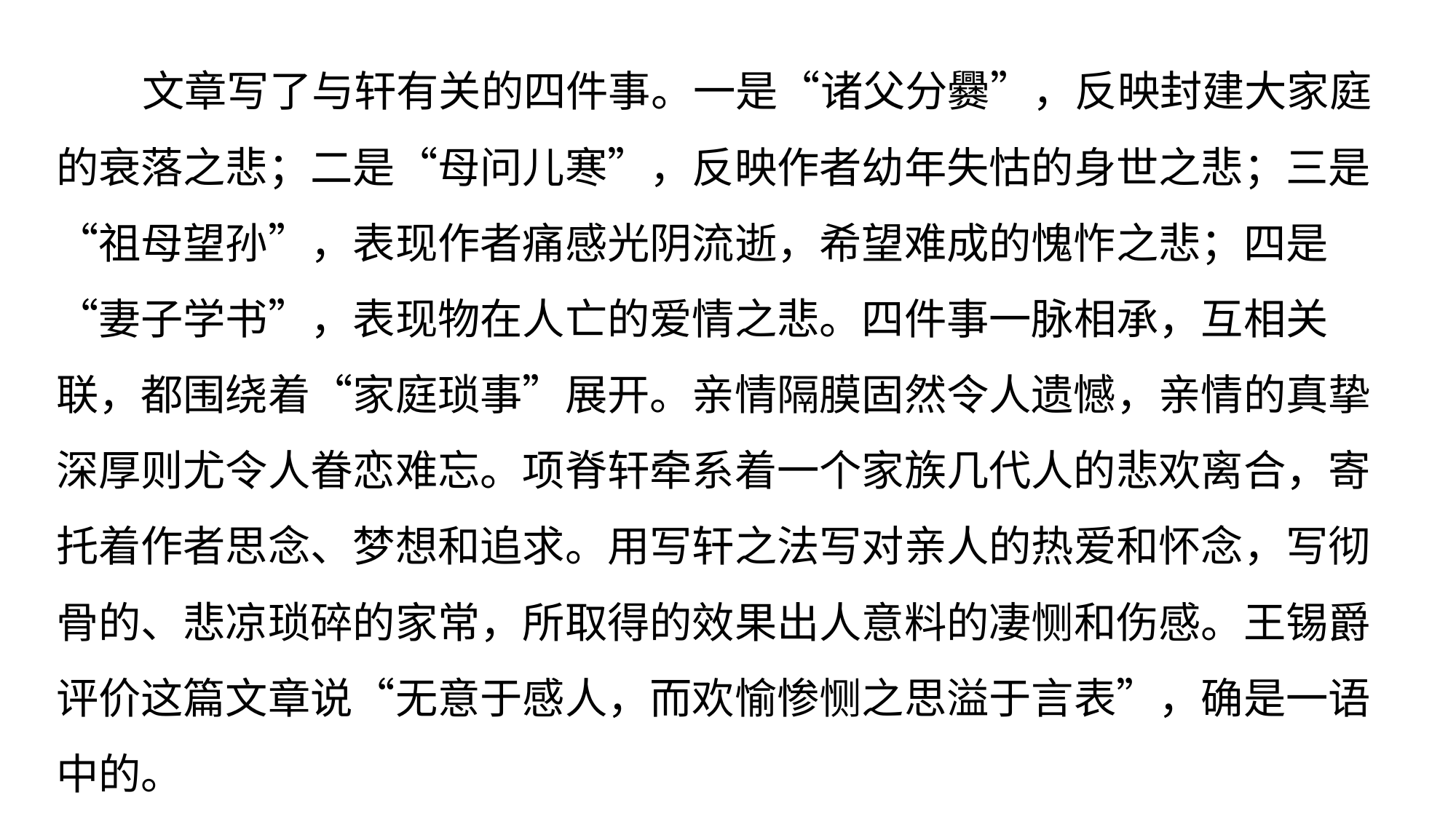

文章写了与轩有关的四件事。一是“诸父分爨”，反映封建大家庭的衰落之悲；二是“母问儿寒”，反映作者幼年失怙的身世之悲；三是“祖母望孙”，表现作者痛感光阴流逝，希望难成的愧怍之悲；四是“妻子学书”，表现物在人亡的爱情之悲。四件事一脉相承，互相关联，都围绕着“家庭琐事”展开。亲情隔膜固然令人遗憾，亲情的真挚深厚则尤令人眷恋难忘。项脊轩牵系着一个家族几代人的悲欢离合，寄托着作者思念、梦想和追求。用写轩之法写对亲人的热爱和怀念，写彻骨的、悲凉琐碎的家常，所取得的效果出人意料的凄恻和伤感。王锡爵评价这篇文章说“无意于感人，而欢愉惨恻之思溢于言表”，确是一语中的。